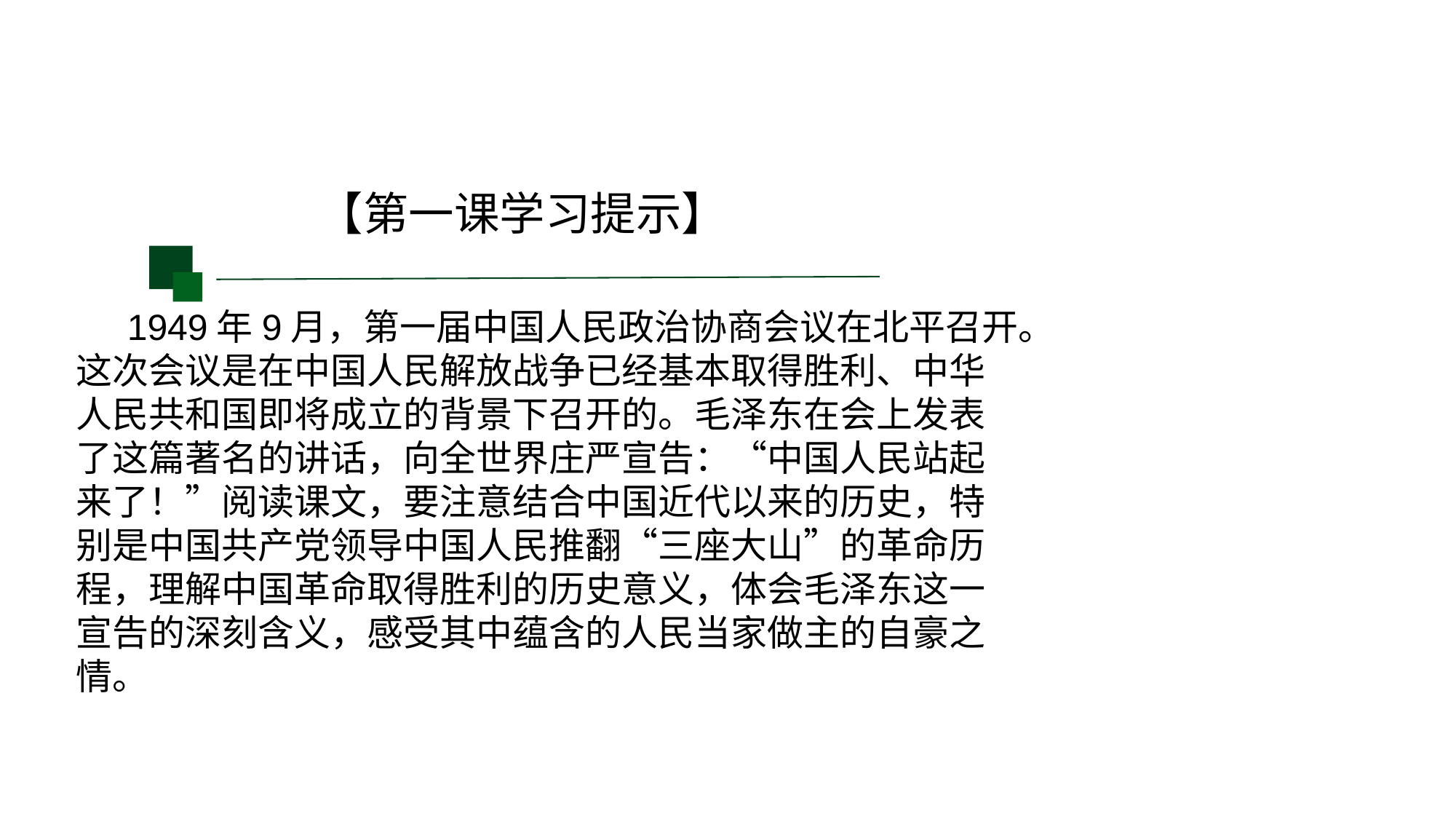

【第一课学习提示】

     1949年9月，第一届中国人民政治协商会议在北平召开。这次会议是在中国人民解放战争已经基本取得胜利、中华人民共和国即将成立的背景下召开的。毛泽东在会上发表了这篇著名的讲话，向全世界庄严宣告：“中国人民站起来了！”阅读课文，要注意结合中国近代以来的历史，特别是中国共产党领导中国人民推翻“三座大山”的革命历程，理解中国革命取得胜利的历史意义，体会毛泽东这一宣告的深刻含义，感受其中蕴含的人民当家做主的自豪之情。